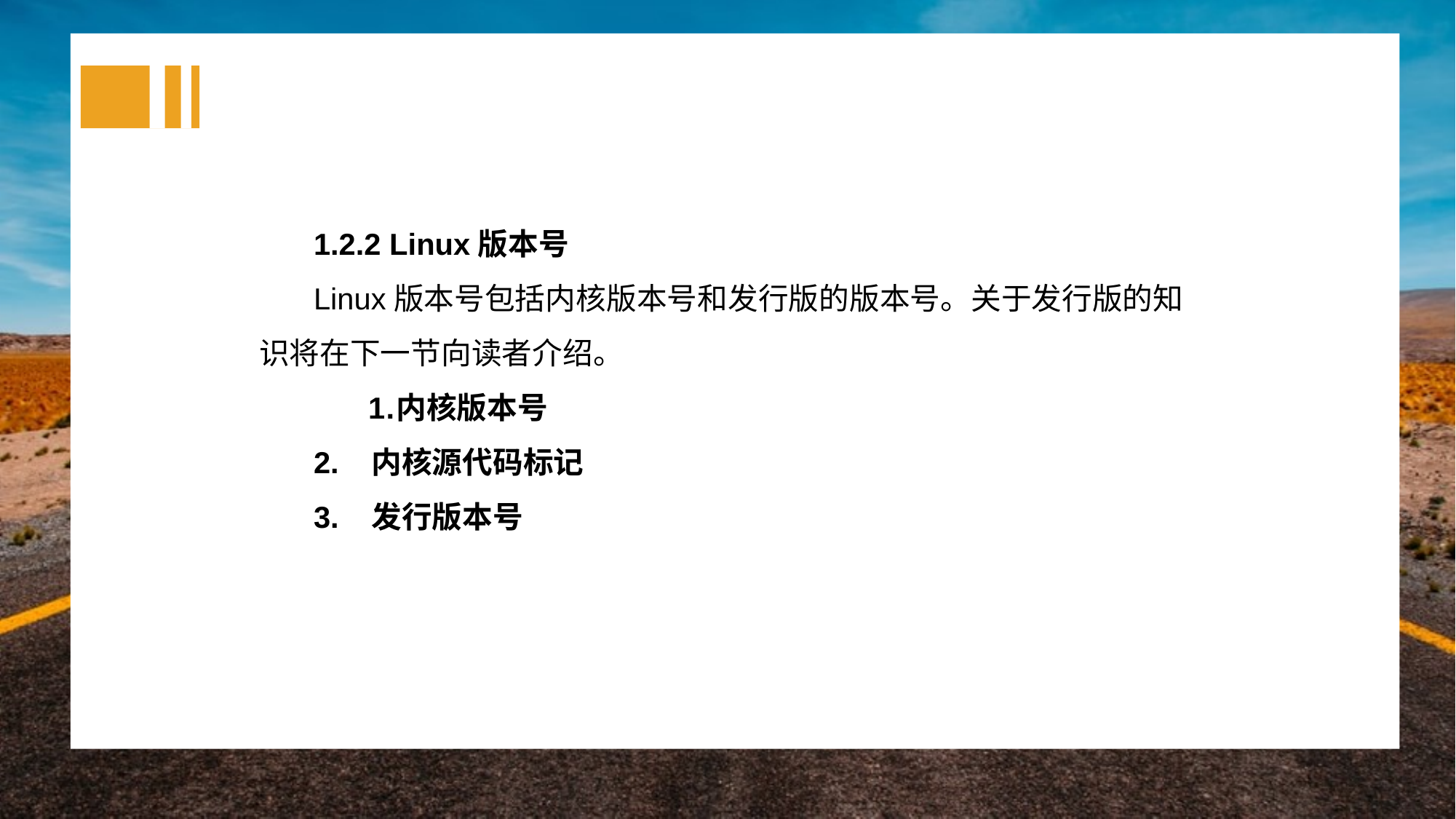

1.2.2 Linux版本号
Linux版本号包括内核版本号和发行版的版本号。关于发行版的知识将在下一节向读者介绍。
内核版本号
2.   内核源代码标记
3.   发行版本号